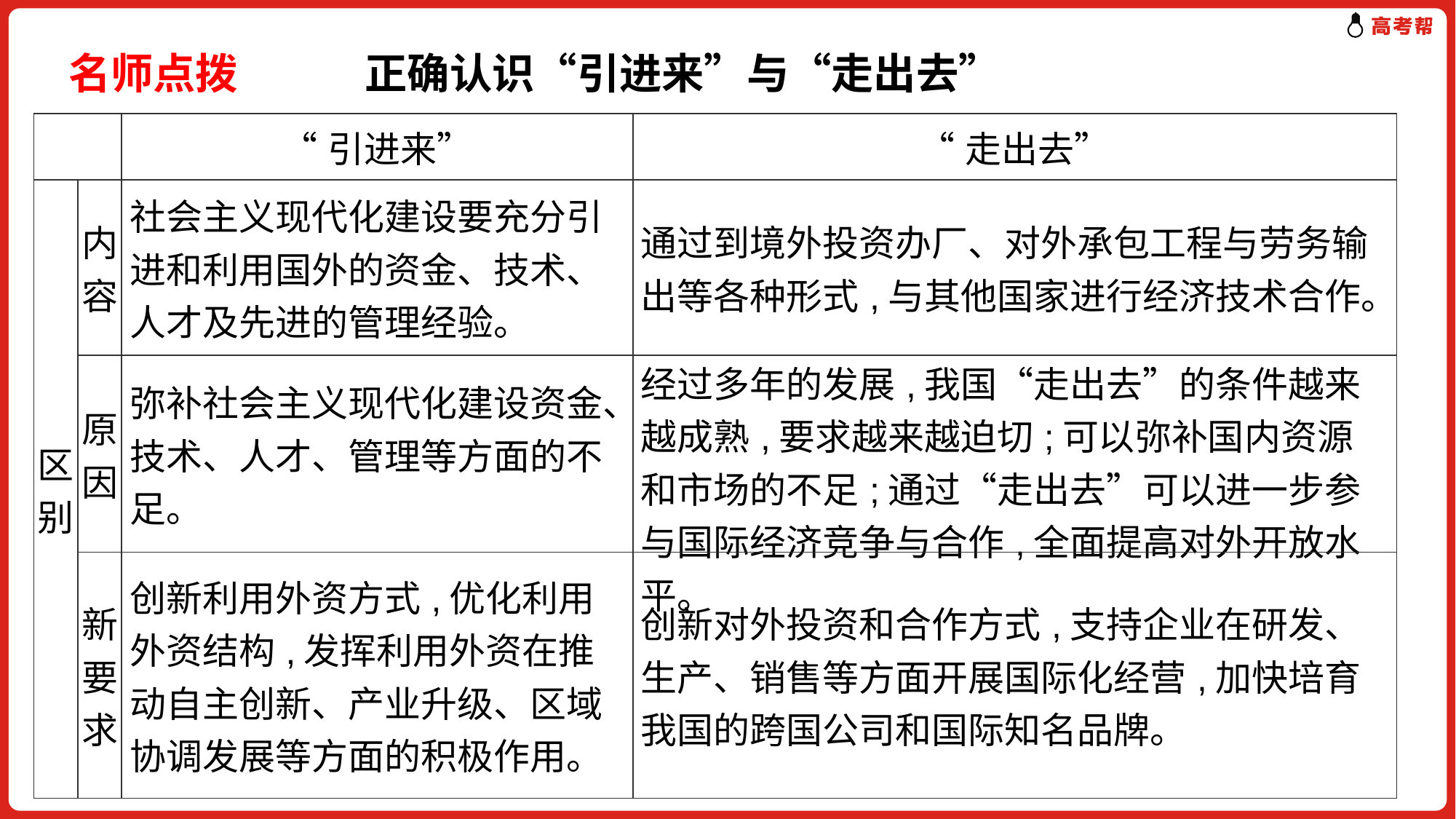

名师点拨　　　正确认识“引进来”与“走出去”
|  |  | “引进来” | “走出去” |
| --- | --- | --- | --- |
| 区别 | 内容 | 社会主义现代化建设要充分引进和利用国外的资金、技术、人才及先进的管理经验。 | 通过到境外投资办厂、对外承包工程与劳务输出等各种形式,与其他国家进行经济技术合作。 |
|  | 原因 | 弥补社会主义现代化建设资金、技术、人才、管理等方面的不足。 | 经过多年的发展,我国“走出去”的条件越来越成熟,要求越来越迫切;可以弥补国内资源和市场的不足;通过“走出去”可以进一步参与国际经济竞争与合作,全面提高对外开放水平。 |
|  | 新要求 | 创新利用外资方式,优化利用外资结构,发挥利用外资在推动自主创新、产业升级、区域协调发展等方面的积极作用。 | 创新对外投资和合作方式,支持企业在研发、生产、销售等方面开展国际化经营,加快培育我国的跨国公司和国际知名品牌。 |